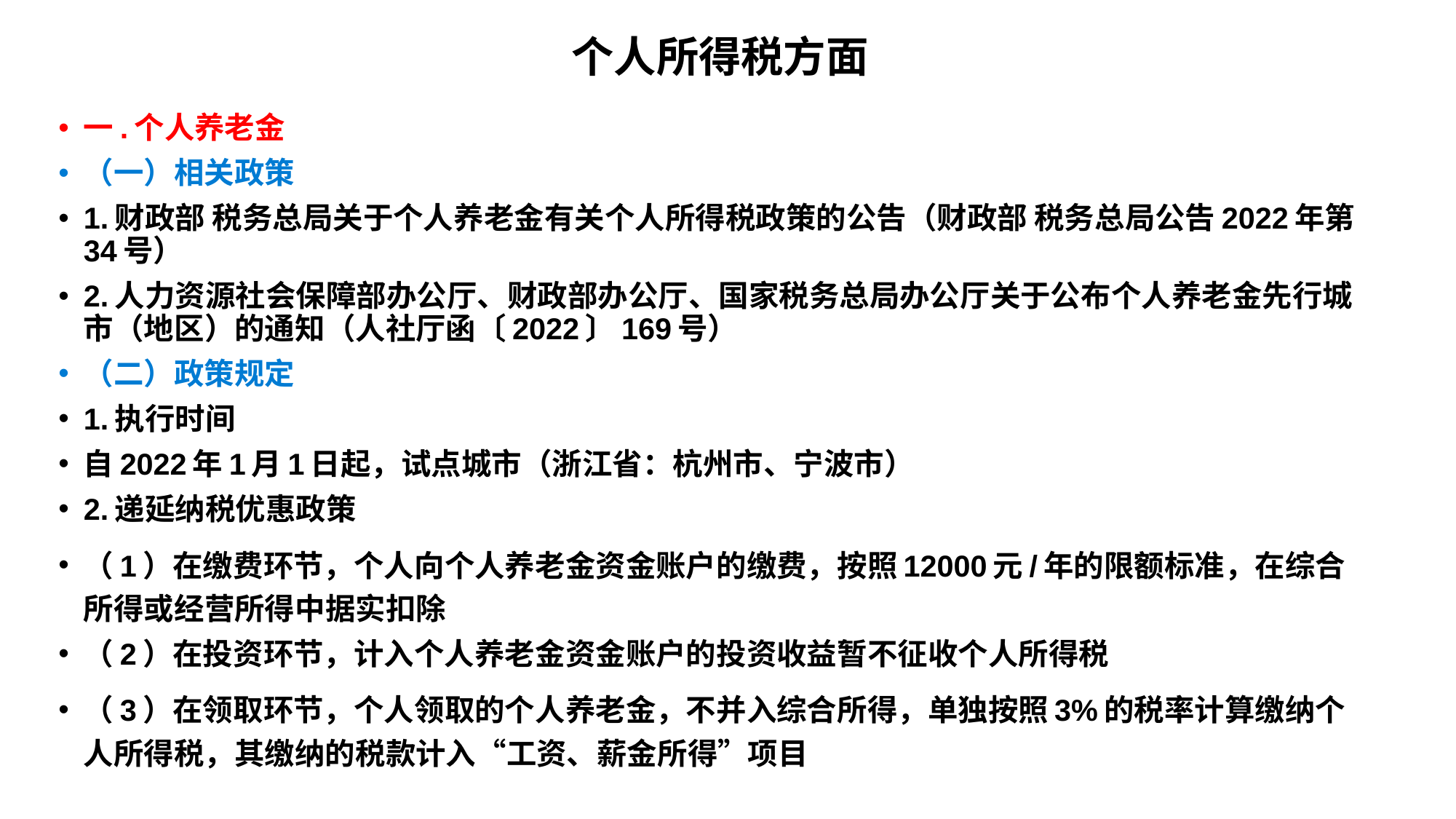

# 个人所得税方面
一.个人养老金
（一）相关政策
1.财政部 税务总局关于个人养老金有关个人所得税政策的公告（财政部 税务总局公告2022年第34号）
2.人力资源社会保障部办公厅、财政部办公厅、国家税务总局办公厅关于公布个人养老金先行城市（地区）的通知（人社厅函〔2022〕169号）
（二）政策规定
1.执行时间
自2022年1月1日起，试点城市（浙江省：杭州市、宁波市）
2.递延纳税优惠政策
（1）在缴费环节，个人向个人养老金资金账户的缴费，按照12000元/年的限额标准，在综合所得或经营所得中据实扣除
（2）在投资环节，计入个人养老金资金账户的投资收益暂不征收个人所得税
（3）在领取环节，个人领取的个人养老金，不并入综合所得，单独按照3%的税率计算缴纳个人所得税，其缴纳的税款计入“工资、薪金所得”项目